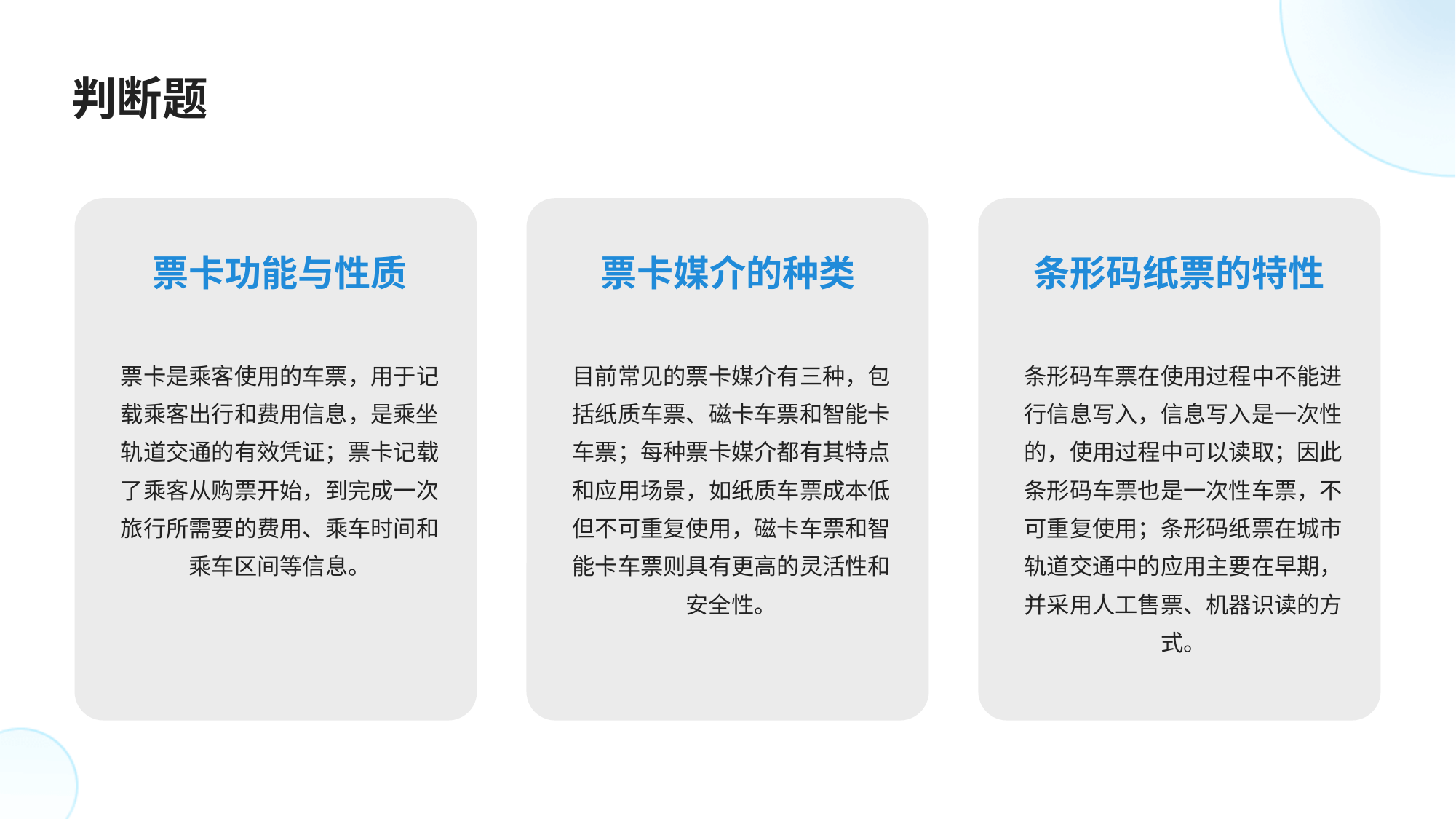

判断题

票卡功能与性质
票卡媒介的种类
条形码纸票的特性
票卡是乘客使用的车票，用于记载乘客出行和费用信息，是乘坐轨道交通的有效凭证；票卡记载了乘客从购票开始，到完成一次旅行所需要的费用、乘车时间和乘车区间等信息。
目前常见的票卡媒介有三种，包括纸质车票、磁卡车票和智能卡车票；每种票卡媒介都有其特点和应用场景，如纸质车票成本低但不可重复使用，磁卡车票和智能卡车票则具有更高的灵活性和安全性。
条形码车票在使用过程中不能进行信息写入，信息写入是一次性的，使用过程中可以读取；因此条形码车票也是一次性车票，不可重复使用；条形码纸票在城市轨道交通中的应用主要在早期，并采用人工售票、机器识读的方式。